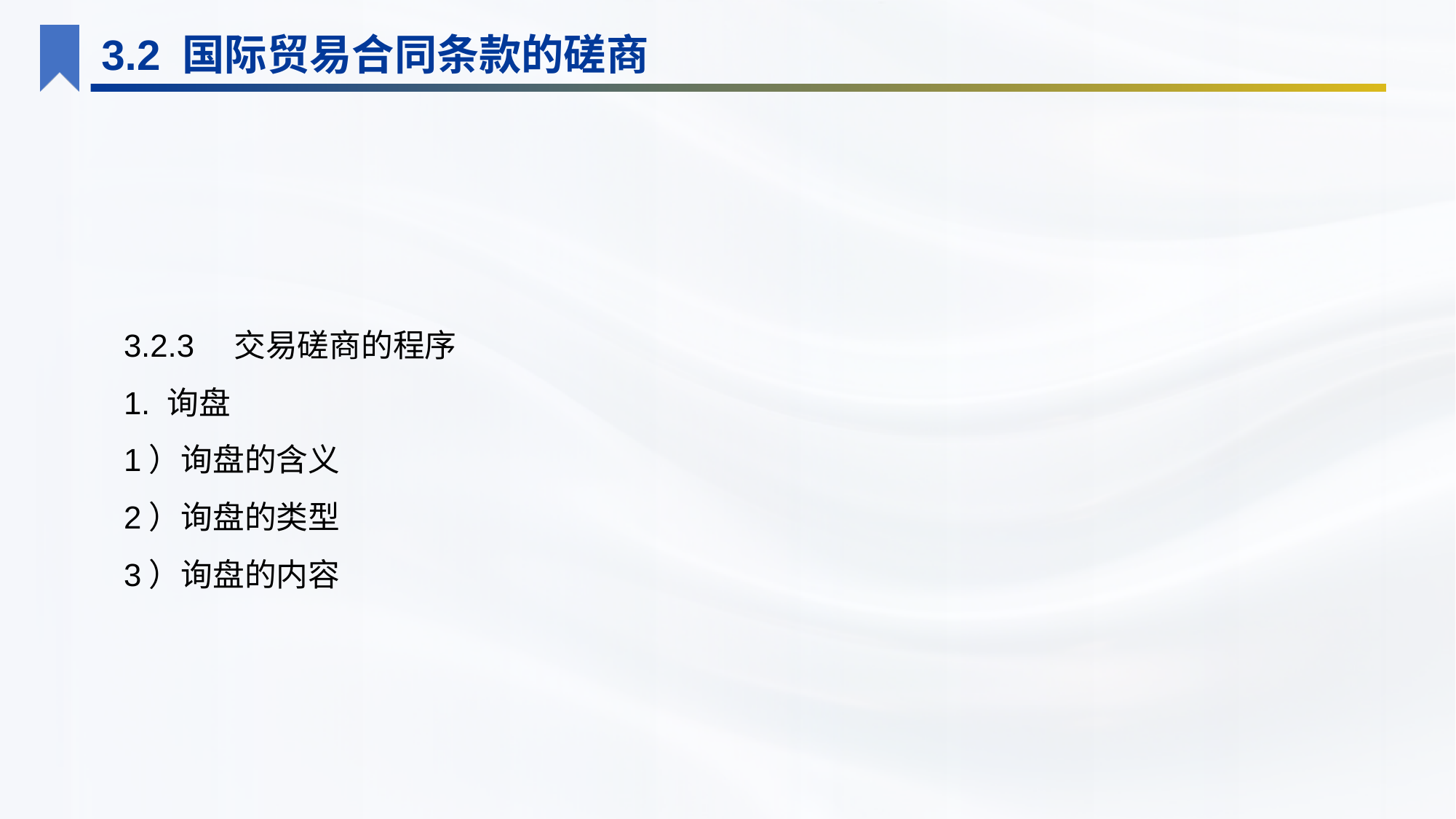

3.2 国际贸易合同条款的磋商
3.2.3　交易磋商的程序
1. 询盘
1）询盘的含义
2）询盘的类型
3）询盘的内容